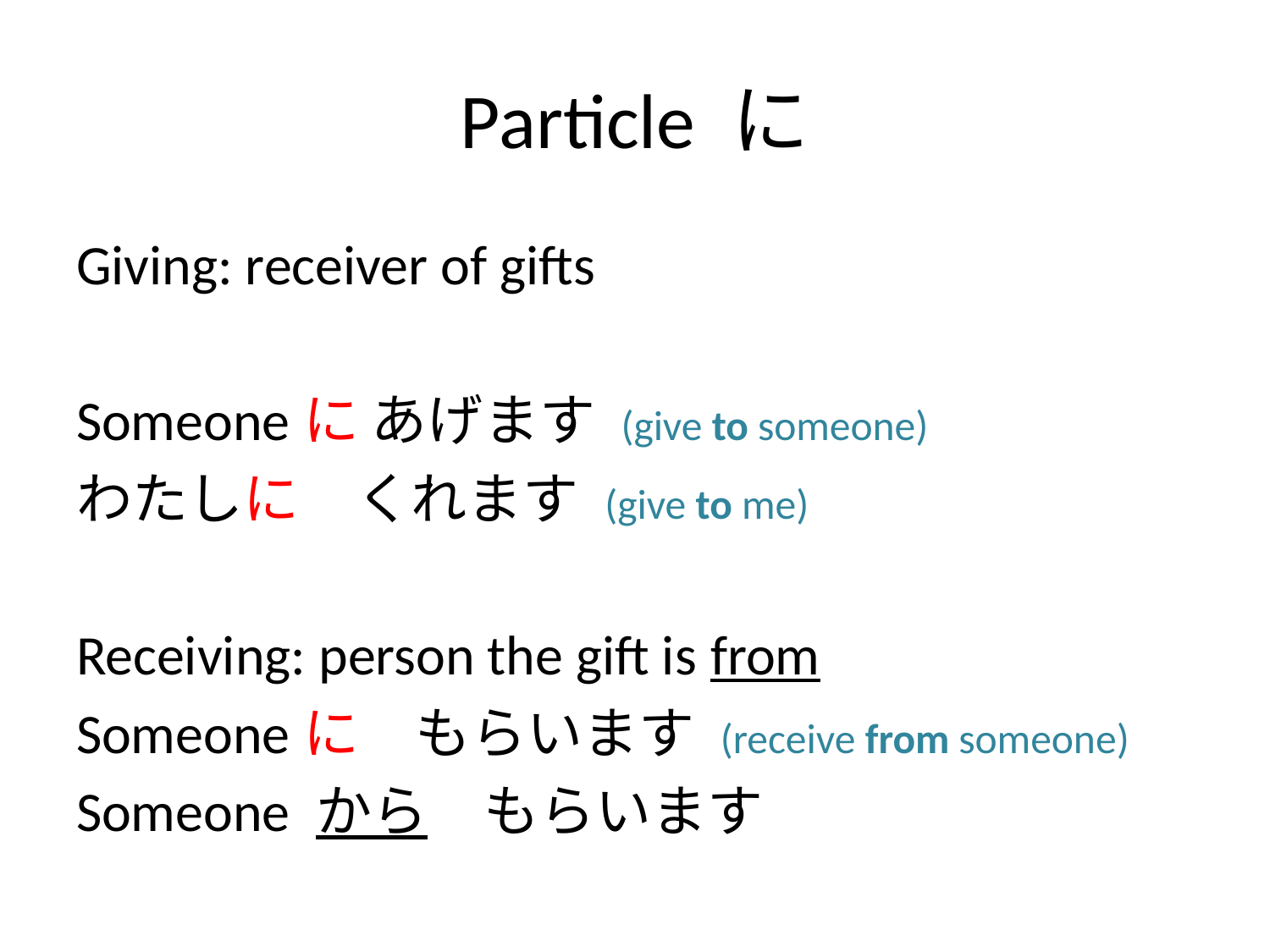

# Particle に
Giving: receiver of gifts

Someoneに あげます (give to someone)
わたしに　くれます (give to me)

Receiving: person the gift is from
Someoneに　もらいます (receive from someone)
Someone から　もらいます